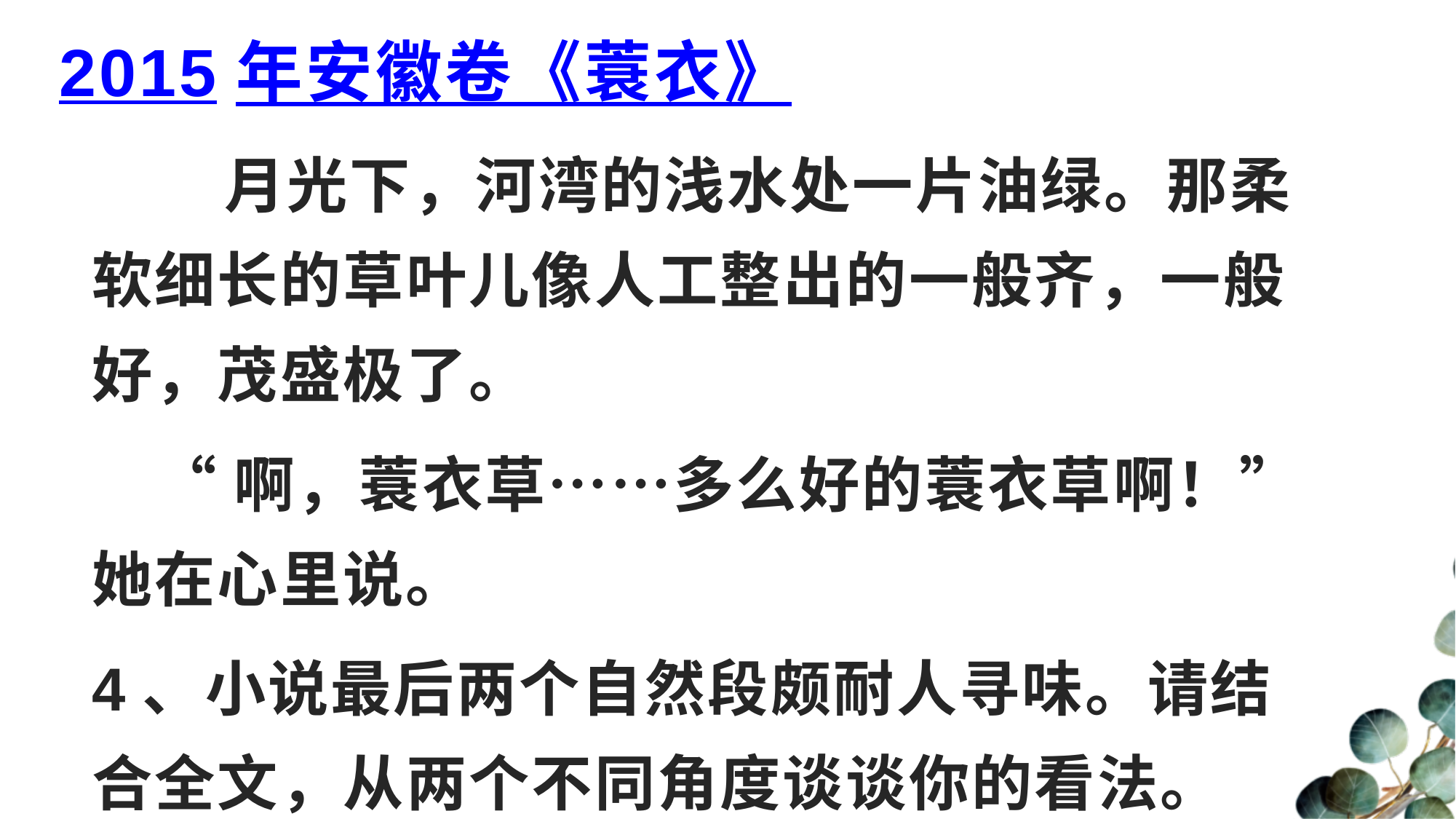

# 2015年安徽卷《蓑衣》
           月光下，河湾的浅水处一片油绿。那柔软细长的草叶儿像人工整出的一般齐，一般好，茂盛极了。
    “啊，蓑衣草……多么好的蓑衣草啊！”她在心里说。
4、小说最后两个自然段颇耐人寻味。请结合全文，从两个不同角度谈谈你的看法。